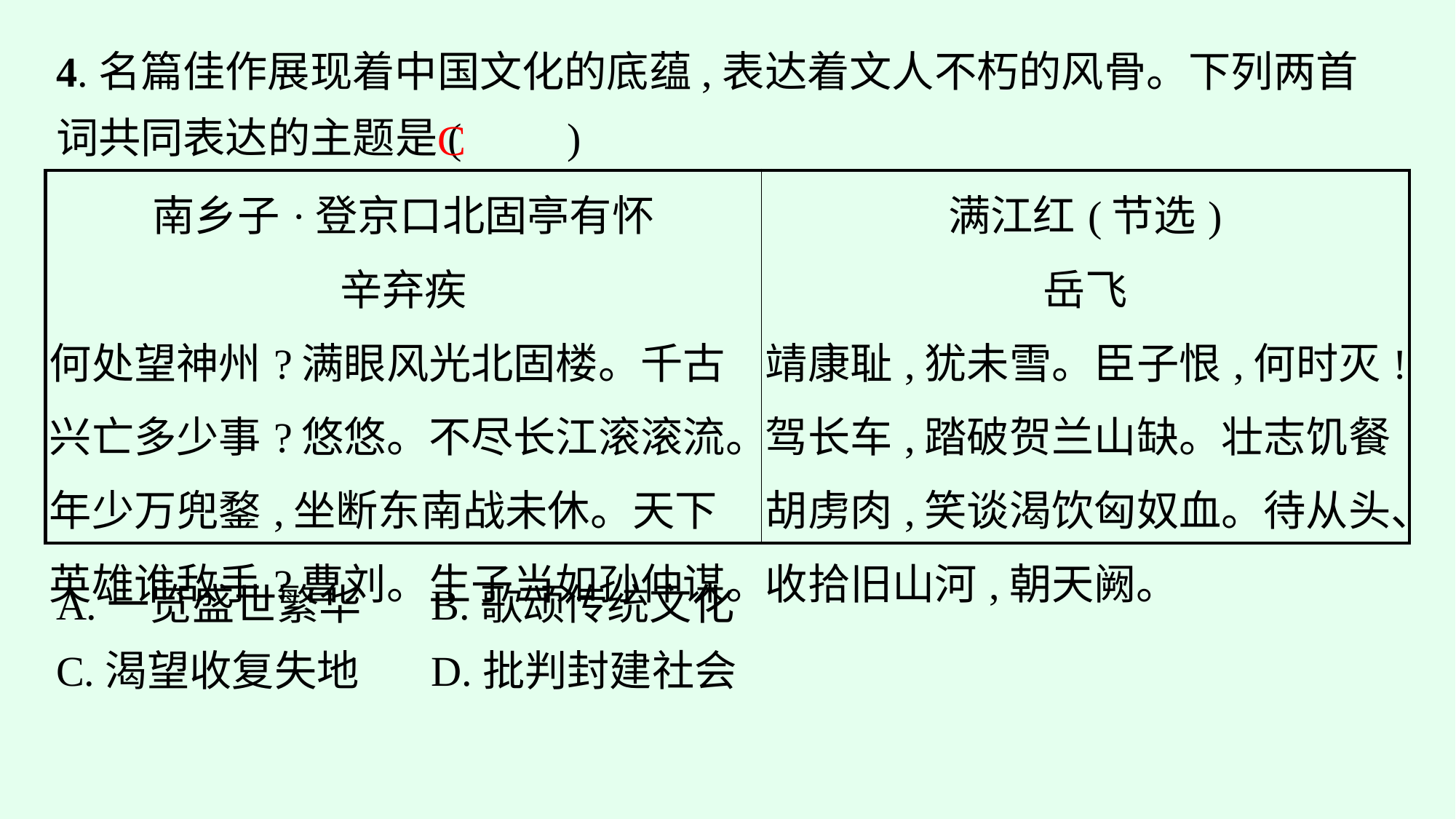

4.名篇佳作展现着中国文化的底蕴,表达着文人不朽的风骨。下列两首词共同表达的主题是(　　)
C
| 南乡子·登京口北固亭有怀 辛弃疾 何处望神州?满眼风光北固楼。千古兴亡多少事?悠悠。不尽长江滚滚流。 年少万兜鍪,坐断东南战未休。天下英雄谁敌手?曹刘。生子当如孙仲谋。 | 满江红(节选) 岳飞 靖康耻,犹未雪。臣子恨,何时灭!驾长车,踏破贺兰山缺。壮志饥餐胡虏肉,笑谈渴饮匈奴血。待从头、收拾旧山河,朝天阙。 |
| --- | --- |
A.一览盛世繁华	B.歌颂传统文化
C.渴望收复失地	D.批判封建社会